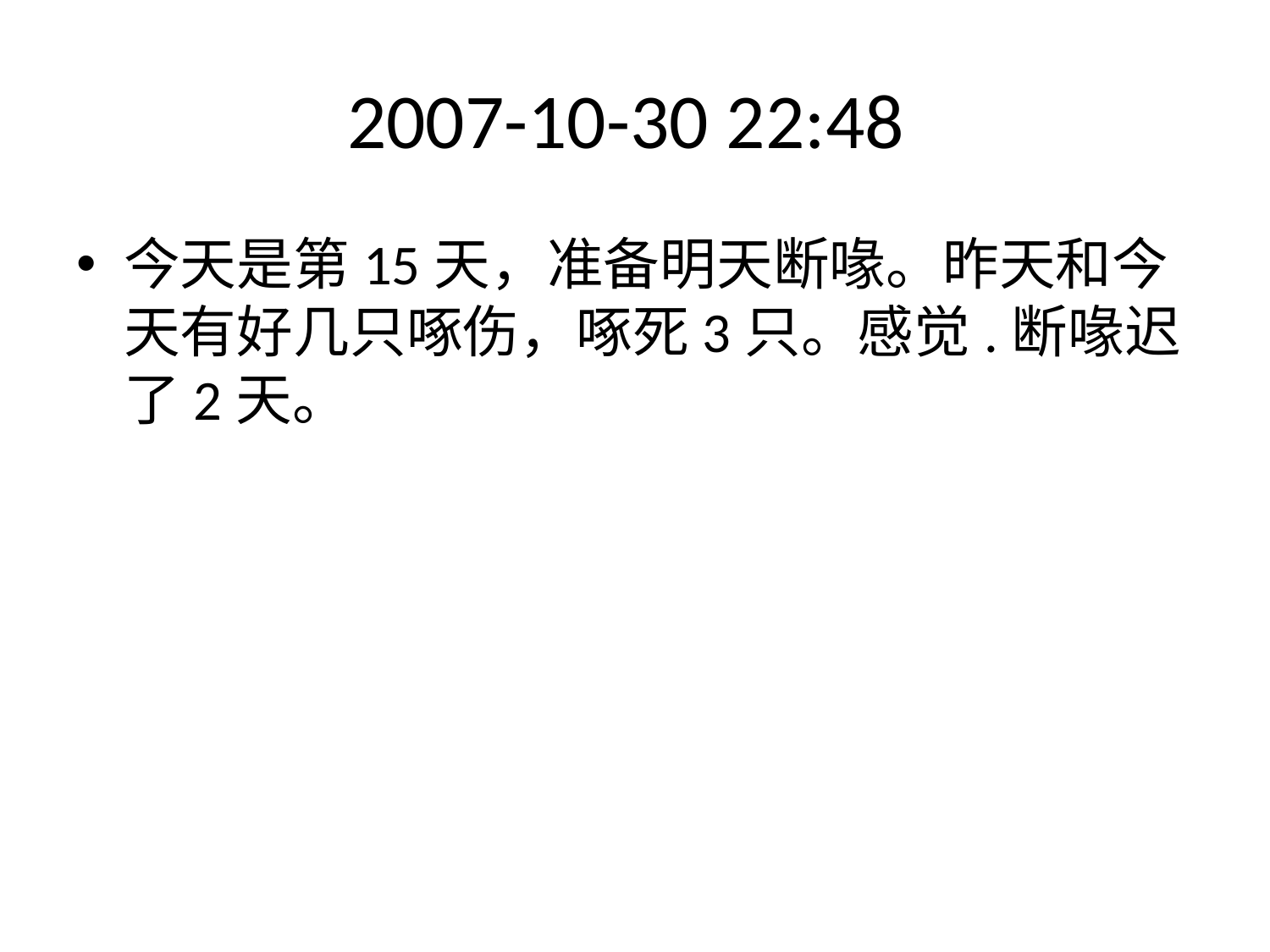

# 2007-10-30 22:48
今天是第15天，准备明天断喙。昨天和今天有好几只啄伤，啄死3只。感觉.断喙迟了2天。